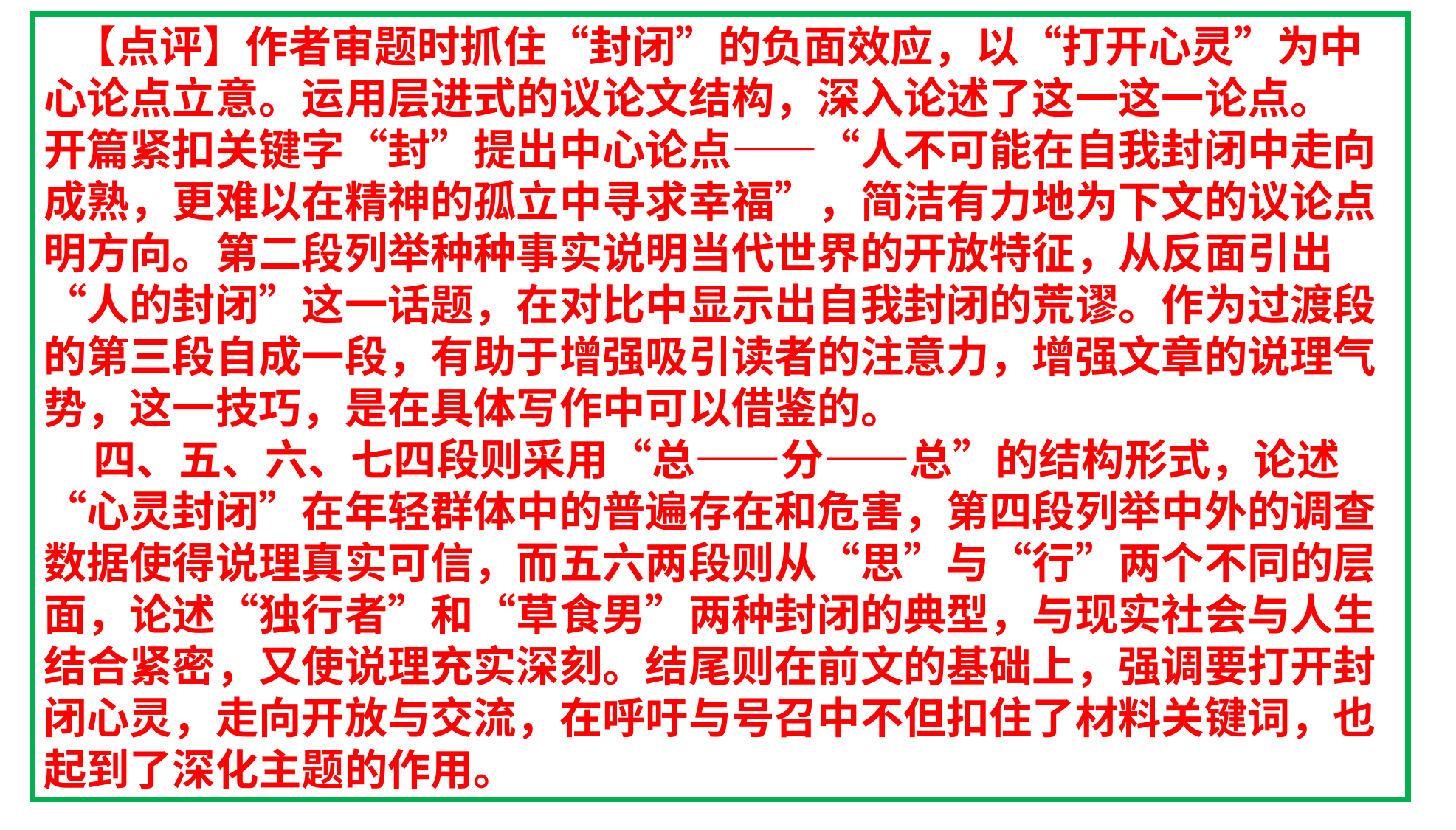

【点评】作者审题时抓住“封闭”的负面效应，以“打开心灵”为中心论点立意。运用层进式的议论文结构，深入论述了这一这一论点。
开篇紧扣关键字“封”提出中心论点——“人不可能在自我封闭中走向成熟，更难以在精神的孤立中寻求幸福”，简洁有力地为下文的议论点明方向。第二段列举种种事实说明当代世界的开放特征，从反面引出“人的封闭”这一话题，在对比中显示出自我封闭的荒谬。作为过渡段的第三段自成一段，有助于增强吸引读者的注意力，增强文章的说理气势，这一技巧，是在具体写作中可以借鉴的。
    四、五、六、七四段则采用“总——分——总”的结构形式，论述“心灵封闭”在年轻群体中的普遍存在和危害，第四段列举中外的调查数据使得说理真实可信，而五六两段则从“思”与“行”两个不同的层面，论述“独行者”和“草食男”两种封闭的典型，与现实社会与人生
结合紧密，又使说理充实深刻。结尾则在前文的基础上，强调要打开封闭心灵，走向开放与交流，在呼吁与号召中不但扣住了材料关键词，也起到了深化主题的作用。